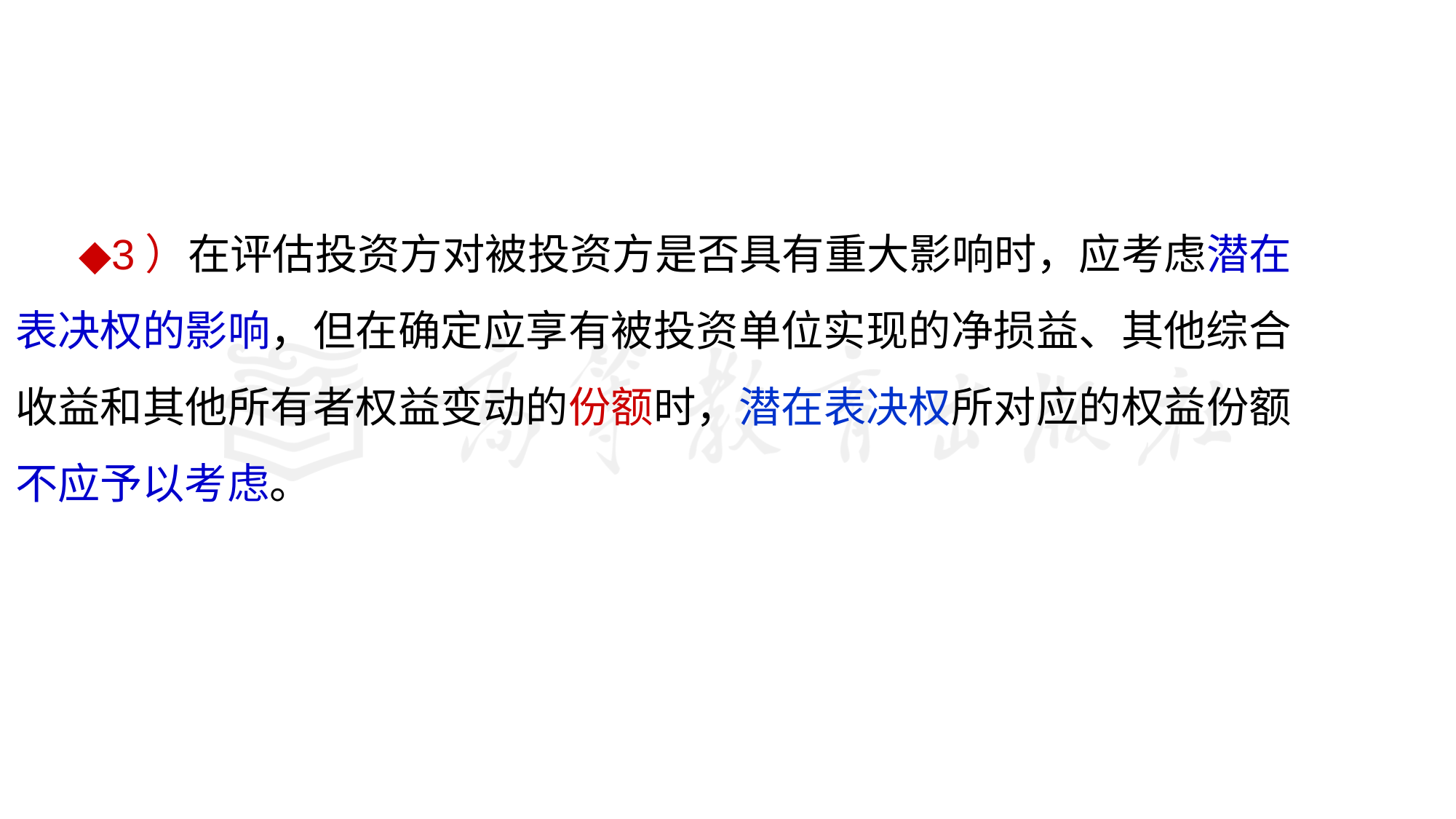

◆3）在评估投资方对被投资方是否具有重大影响时，应考虑潜在表决权的影响，但在确定应享有被投资单位实现的净损益、其他综合收益和其他所有者权益变动的份额时，潜在表决权所对应的权益份额不应予以考虑。